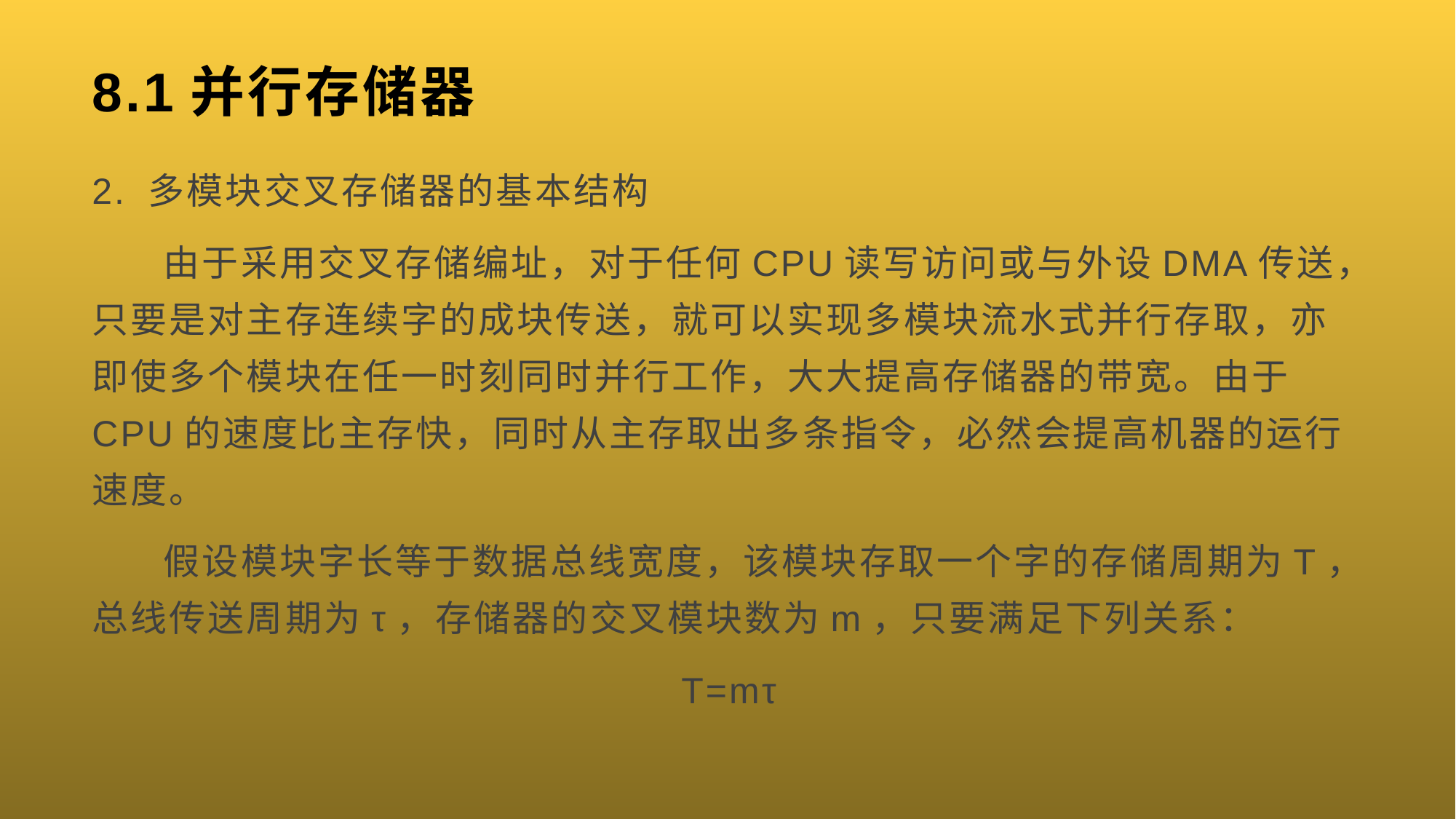

# 8.1并行存储器
2. 多模块交叉存储器的基本结构
      由于采用交叉存储编址，对于任何CPU读写访问或与外设DMA传送，只要是对主存连续字的成块传送，就可以实现多模块流水式并行存取，亦即使多个模块在任一时刻同时并行工作，大大提高存储器的带宽。由于CPU的速度比主存快，同时从主存取出多条指令，必然会提高机器的运行速度。
      假设模块字长等于数据总线宽度，该模块存取一个字的存储周期为T，总线传送周期为τ，存储器的交叉模块数为m，只要满足下列关系：
T=mτ